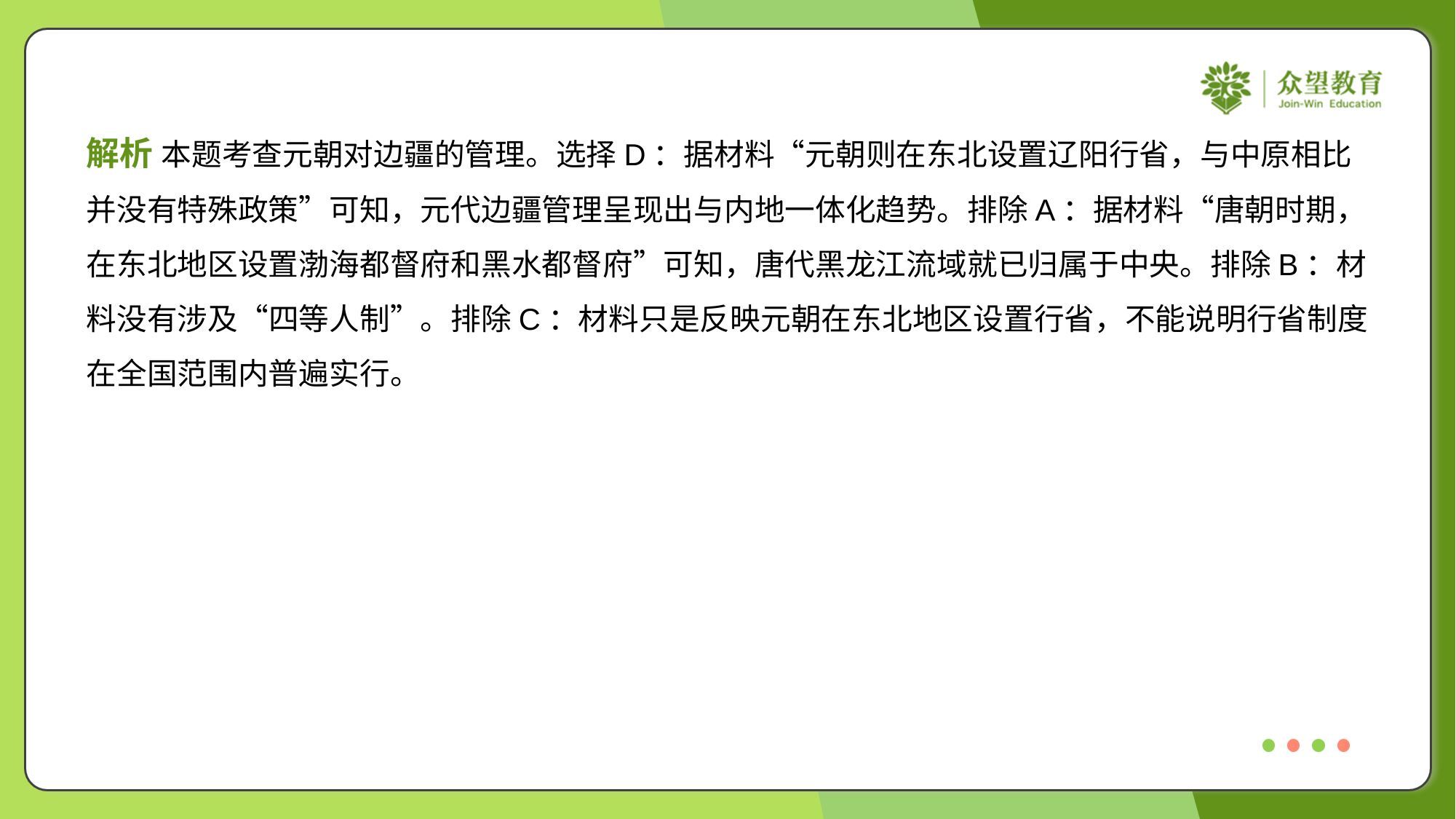

解析 本题考查元朝对边疆的管理。选择D：据材料“元朝则在东北设置辽阳行省，与中原相比
并没有特殊政策”可知，元代边疆管理呈现出与内地一体化趋势。排除A：据材料“唐朝时期，
在东北地区设置渤海都督府和黑水都督府”可知，唐代黑龙江流域就已归属于中央。排除B：材
料没有涉及“四等人制”。排除C：材料只是反映元朝在东北地区设置行省，不能说明行省制度
在全国范围内普遍实行。